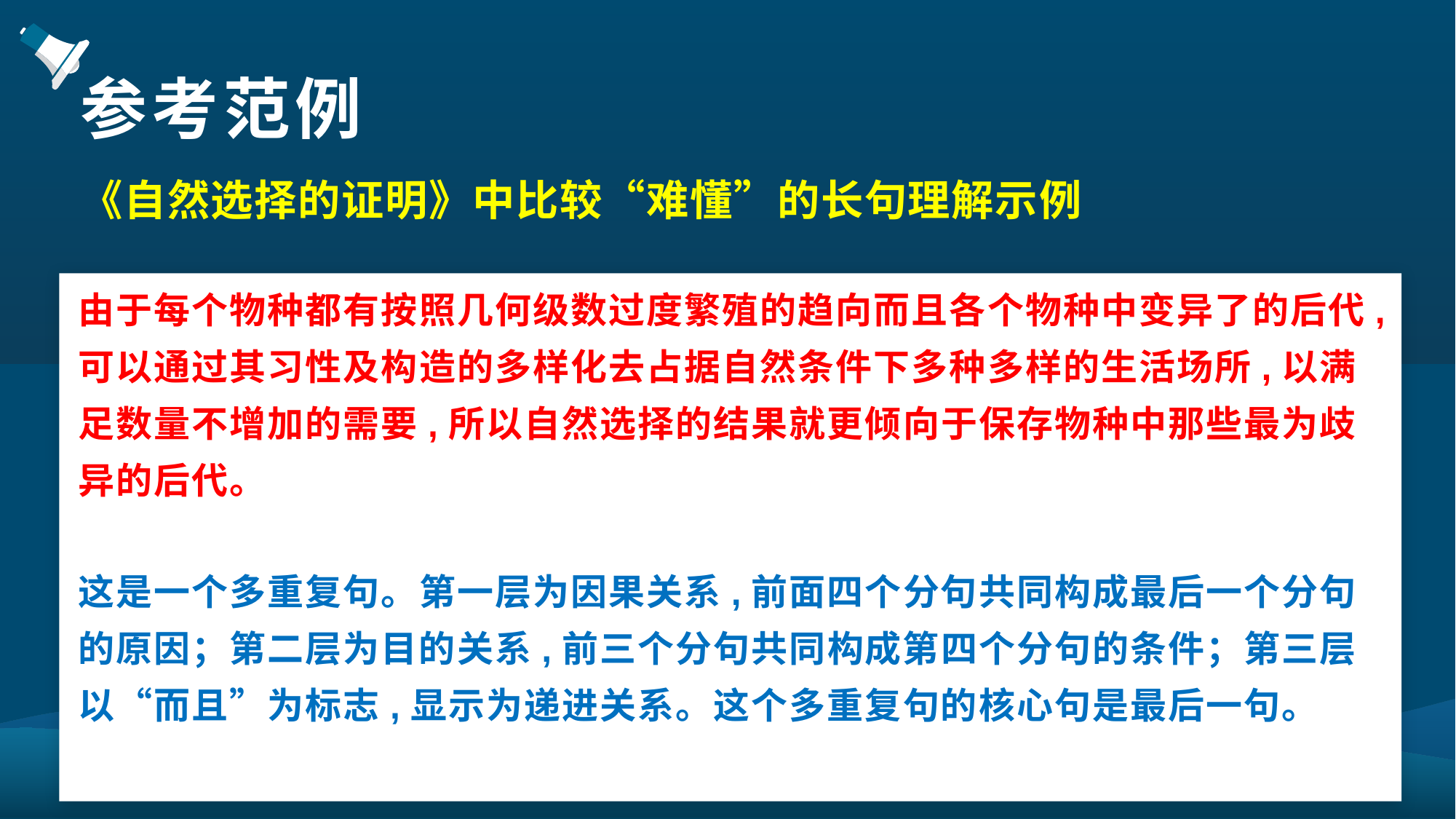

参考范例
《自然选择的证明》中比较“难懂”的长句理解示例
2
由于每个物种都有按照几何级数过度繁殖的趋向而且各个物种中变异了的后代,可以通过其习性及构造的多样化去占据自然条件下多种多样的生活场所,以满足数量不增加的需要,所以自然选择的结果就更倾向于保存物种中那些最为歧异的后代。

这是一个多重复句。第一层为因果关系,前面四个分句共同构成最后一个分句的原因；第二层为目的关系,前三个分句共同构成第四个分句的条件；第三层以“而且”为标志,显示为递进关系。这个多重复句的核心句是最后一句。